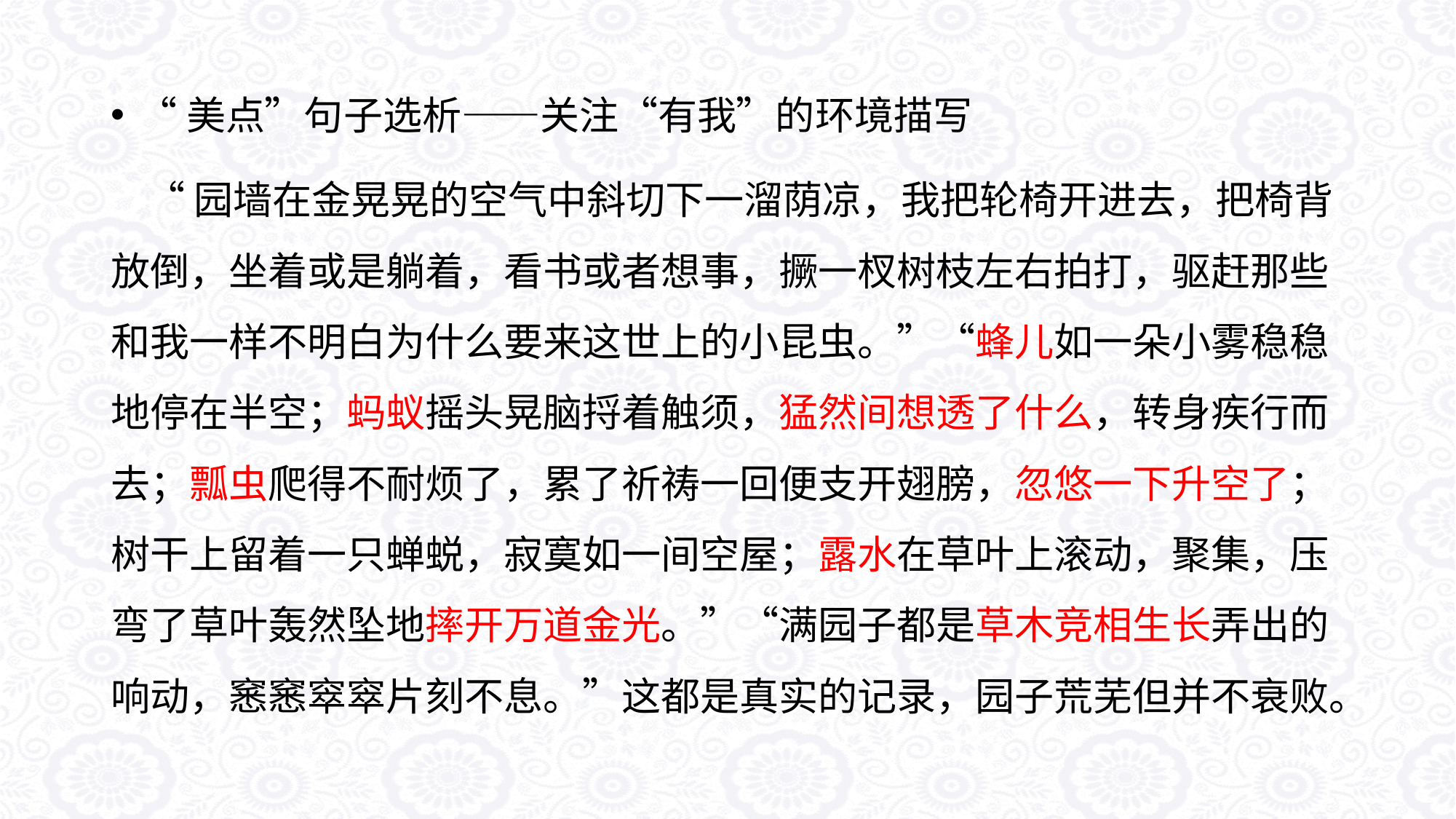

“美点”句子选析——关注“有我”的环境描写
    “园墙在金晃晃的空气中斜切下一溜荫凉，我把轮椅开进去，把椅背放倒，坐着或是躺着，看书或者想事，撅一杈树枝左右拍打，驱赶那些和我一样不明白为什么要来这世上的小昆虫。”“蜂儿如一朵小雾稳稳地停在半空；蚂蚁摇头晃脑捋着触须，猛然间想透了什么，转身疾行而去；瓢虫爬得不耐烦了，累了祈祷一回便支开翅膀，忽悠一下升空了；树干上留着一只蝉蜕，寂寞如一间空屋；露水在草叶上滚动，聚集，压弯了草叶轰然坠地摔开万道金光。”“满园子都是草木竞相生长弄出的响动，窸窸窣窣片刻不息。”这都是真实的记录，园子荒芜但并不衰败。